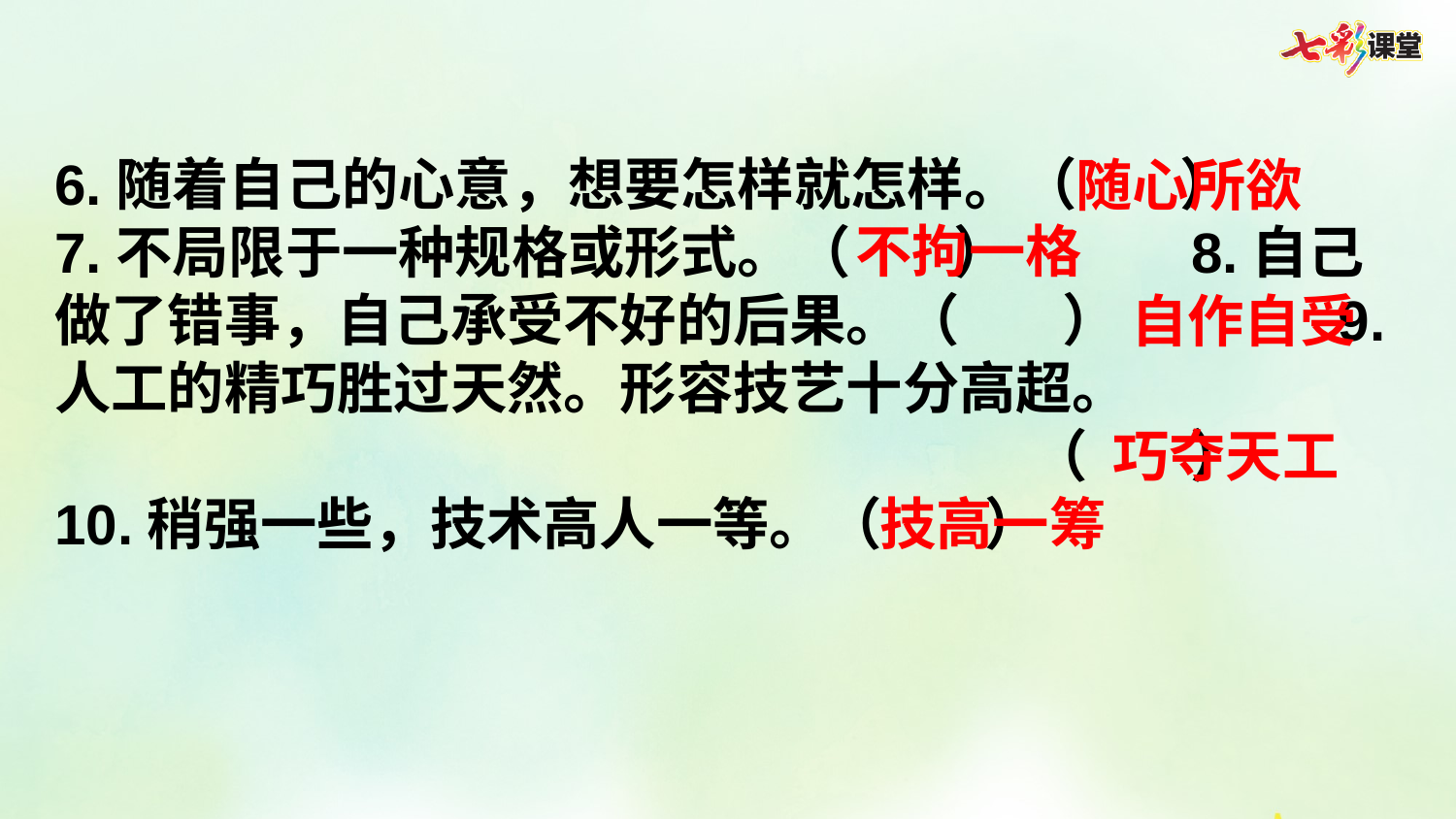

6.随着自己的心意，想要怎样就怎样。（        ）           7.不局限于一种规格或形式。（        ）             8.自己做了错事，自己承受不好的后果。（        ）                9.人工的精巧胜过天然。形容技艺十分高超。
（        ）
10.稍强一些，技术高人一等。（        ）
随心所欲
不拘一格
自作自受
巧夺天工
技高一筹